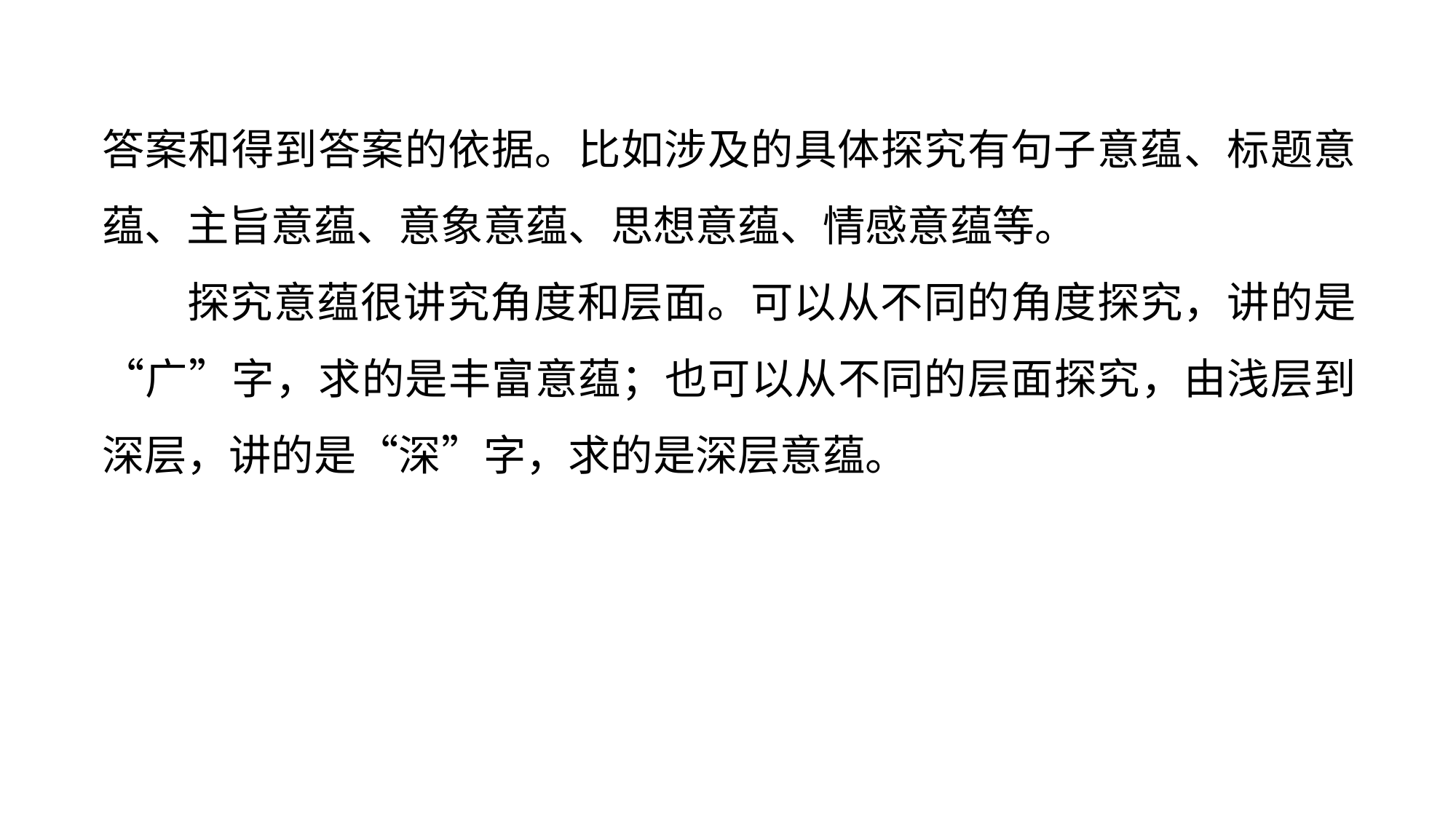

答案和得到答案的依据。比如涉及的具体探究有句子意蕴、标题意蕴、主旨意蕴、意象意蕴、思想意蕴、情感意蕴等。
探究意蕴很讲究角度和层面。可以从不同的角度探究，讲的是“广”字，求的是丰富意蕴；也可以从不同的层面探究，由浅层到深层，讲的是“深”字，求的是深层意蕴。